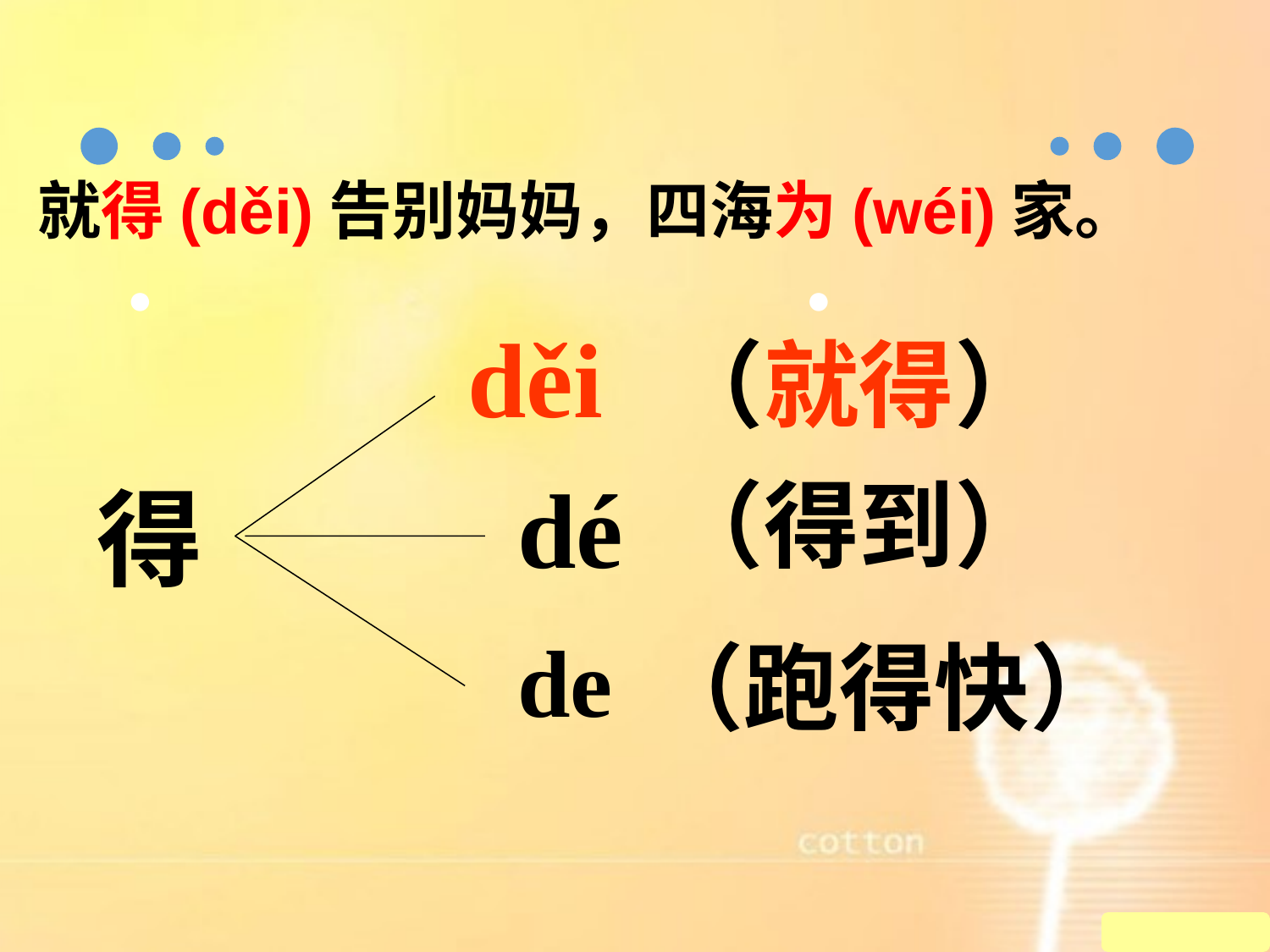

就得(děi)告别妈妈，四海为(wéi)家。

●
●
děi
（就得）

dé
（得到）
得

de
（跑得快）